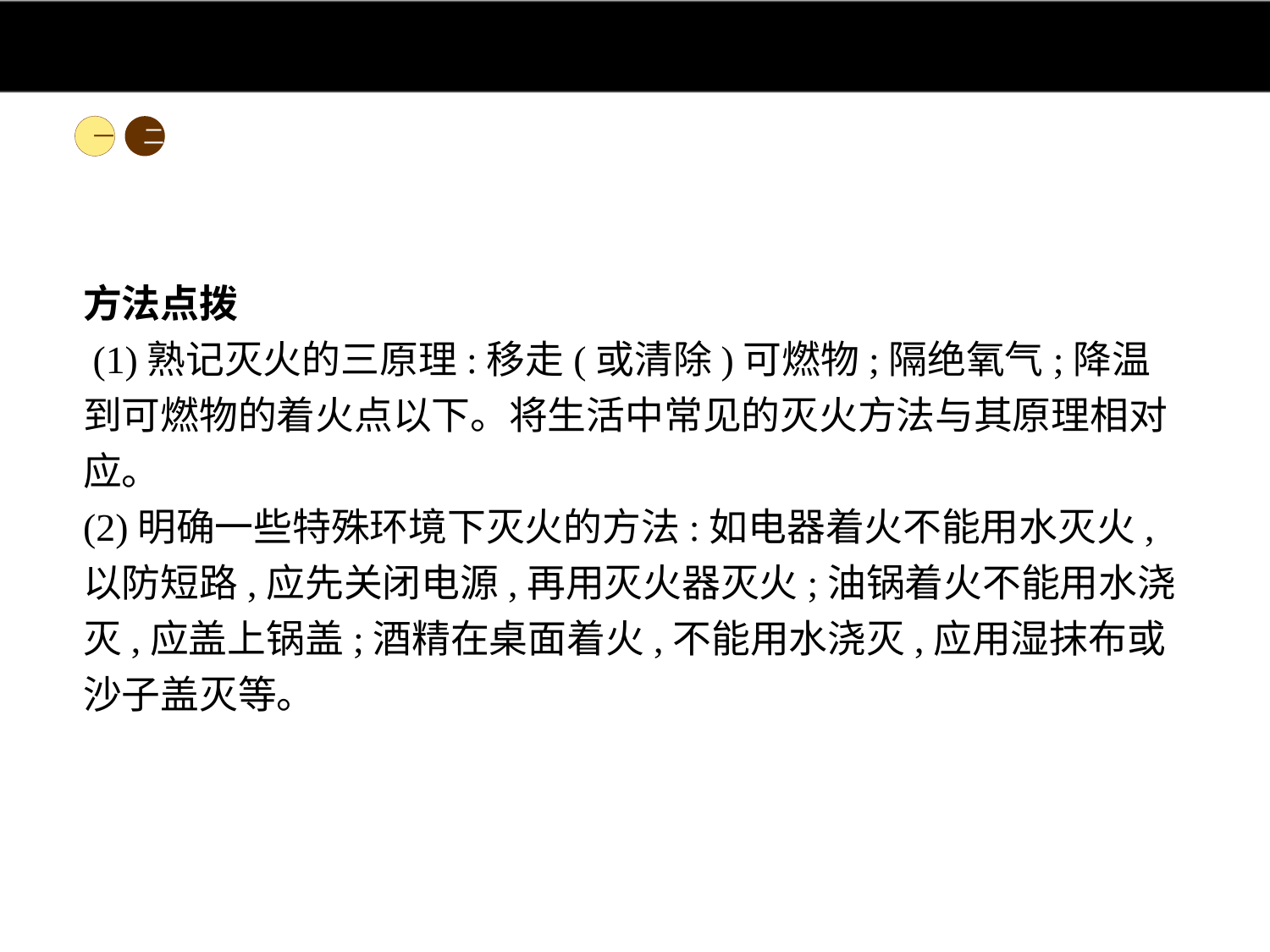

一
二
方法点拨
 (1)熟记灭火的三原理:移走(或清除)可燃物;隔绝氧气;降温到可燃物的着火点以下。将生活中常见的灭火方法与其原理相对应。
(2)明确一些特殊环境下灭火的方法:如电器着火不能用水灭火,以防短路,应先关闭电源,再用灭火器灭火;油锅着火不能用水浇灭,应盖上锅盖;酒精在桌面着火,不能用水浇灭,应用湿抹布或沙子盖灭等。